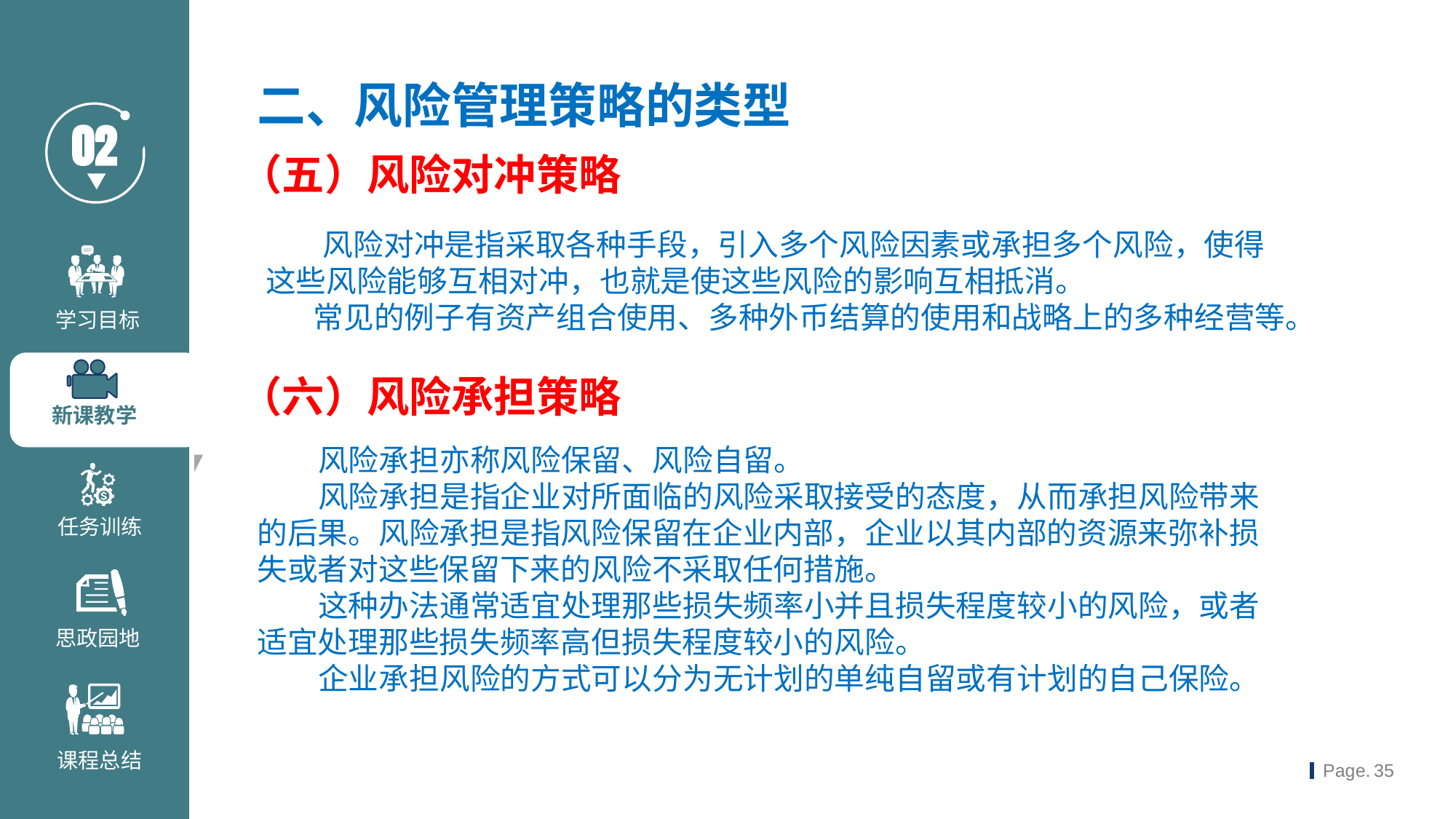

二、风险管理策略的类型
（五）风险对冲策略
        风险对冲是指采取各种手段，引入多个风险因素或承担多个风险，使得这些风险能够互相对冲，也就是使这些风险的影响互相抵消。
      常见的例子有资产组合使用、多种外币结算的使用和战略上的多种经营等。
（六）风险承担策略
        风险承担亦称风险保留、风险自留。
        风险承担是指企业对所面临的风险采取接受的态度，从而承担风险带来的后果。风险承担是指风险保留在企业内部，企业以其内部的资源来弥补损失或者对这些保留下来的风险不采取任何措施。
        这种办法通常适宜处理那些损失频率小并且损失程度较小的风险，或者适宜处理那些损失频率高但损失程度较小的风险。
        企业承担风险的方式可以分为无计划的单纯自留或有计划的自己保险。